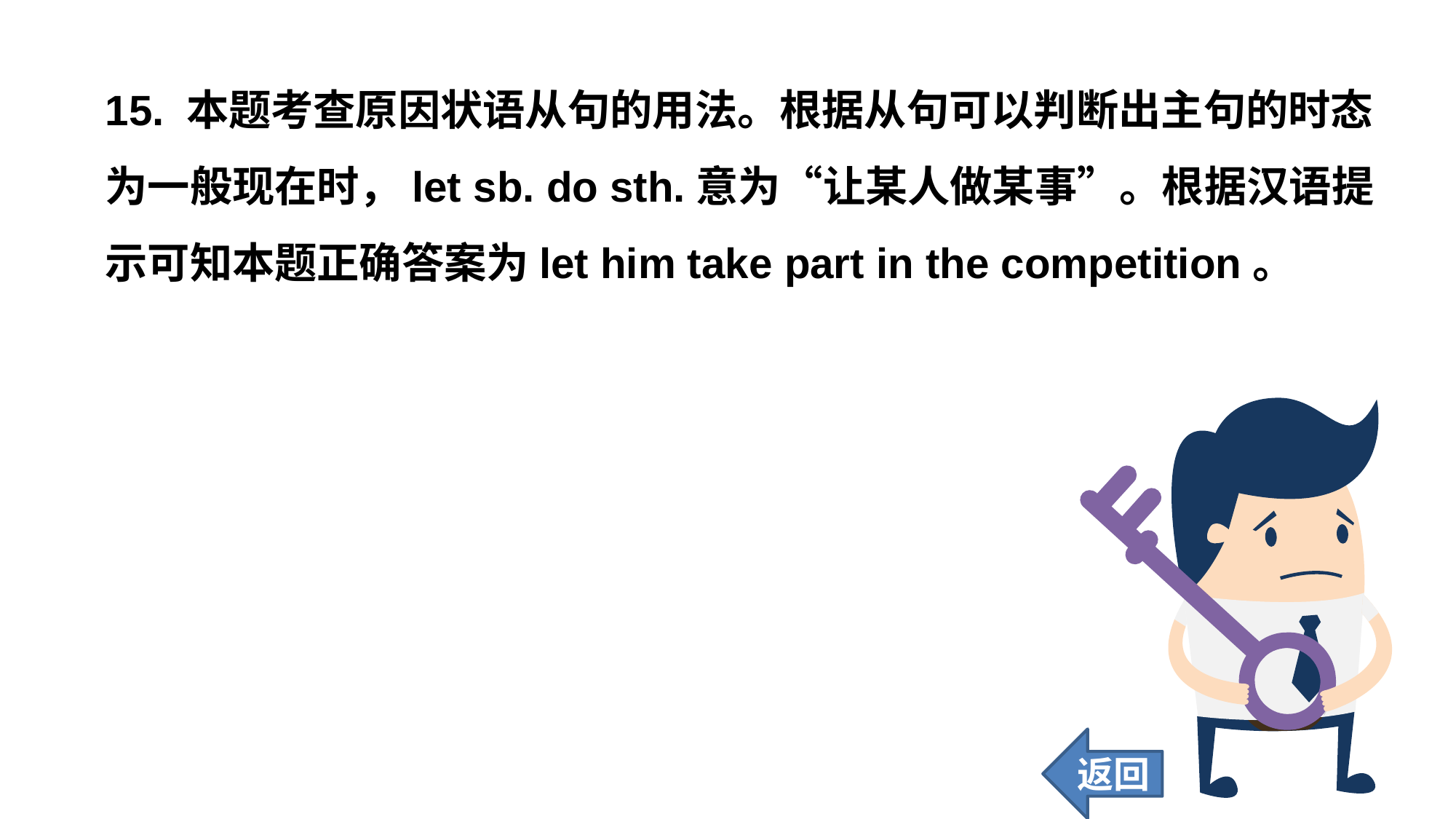

15. 本题考查原因状语从句的用法。根据从句可以判断出主句的时态为一般现在时，let sb. do sth.意为“让某人做某事”。根据汉语提示可知本题正确答案为let him take part in the competition。

返回
157